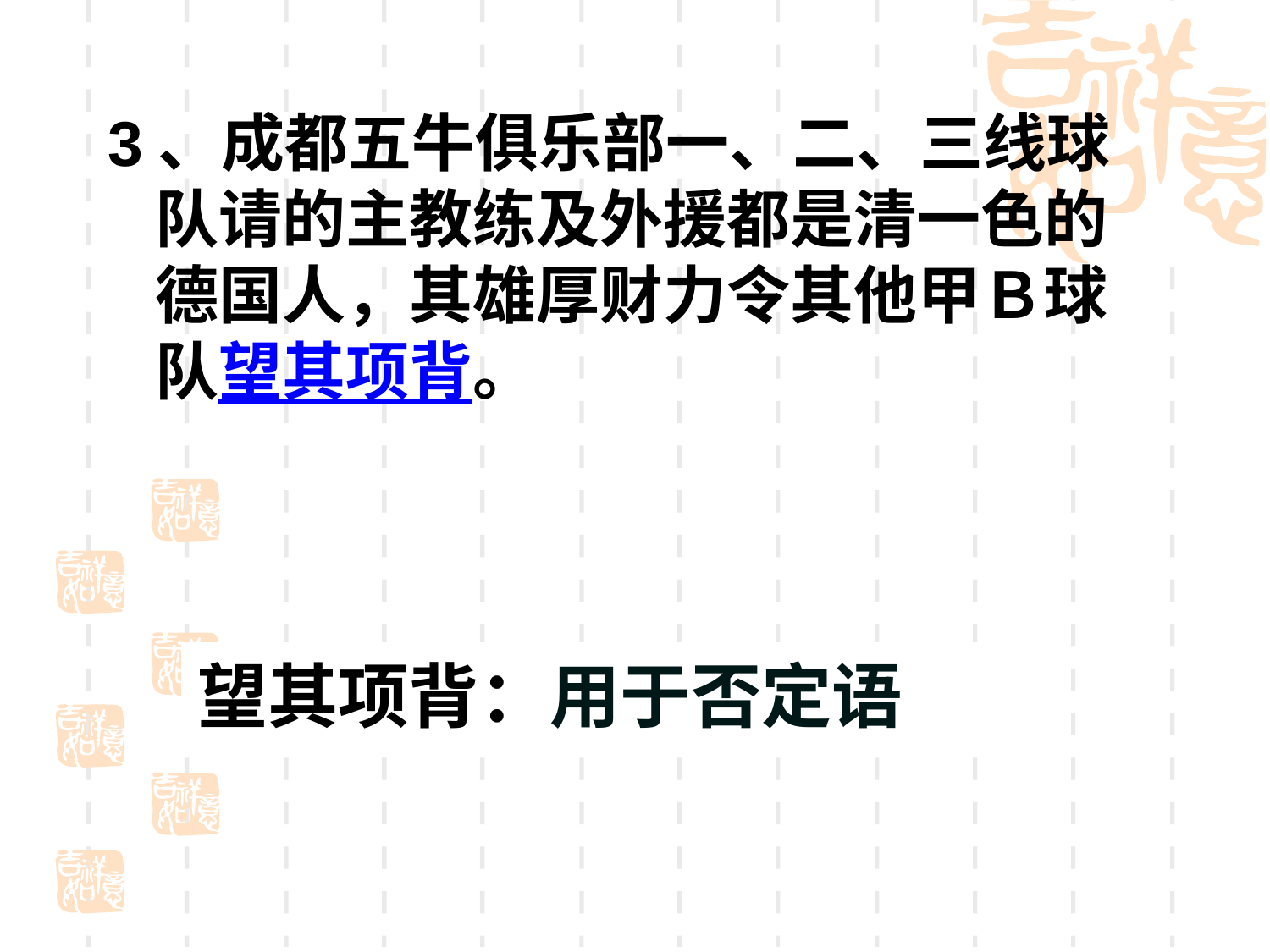

3、成都五牛俱乐部一、二、三线球队请的主教练及外援都是清一色的德国人，其雄厚财力令其他甲Ｂ球队望其项背。
望其项背：用于否定语